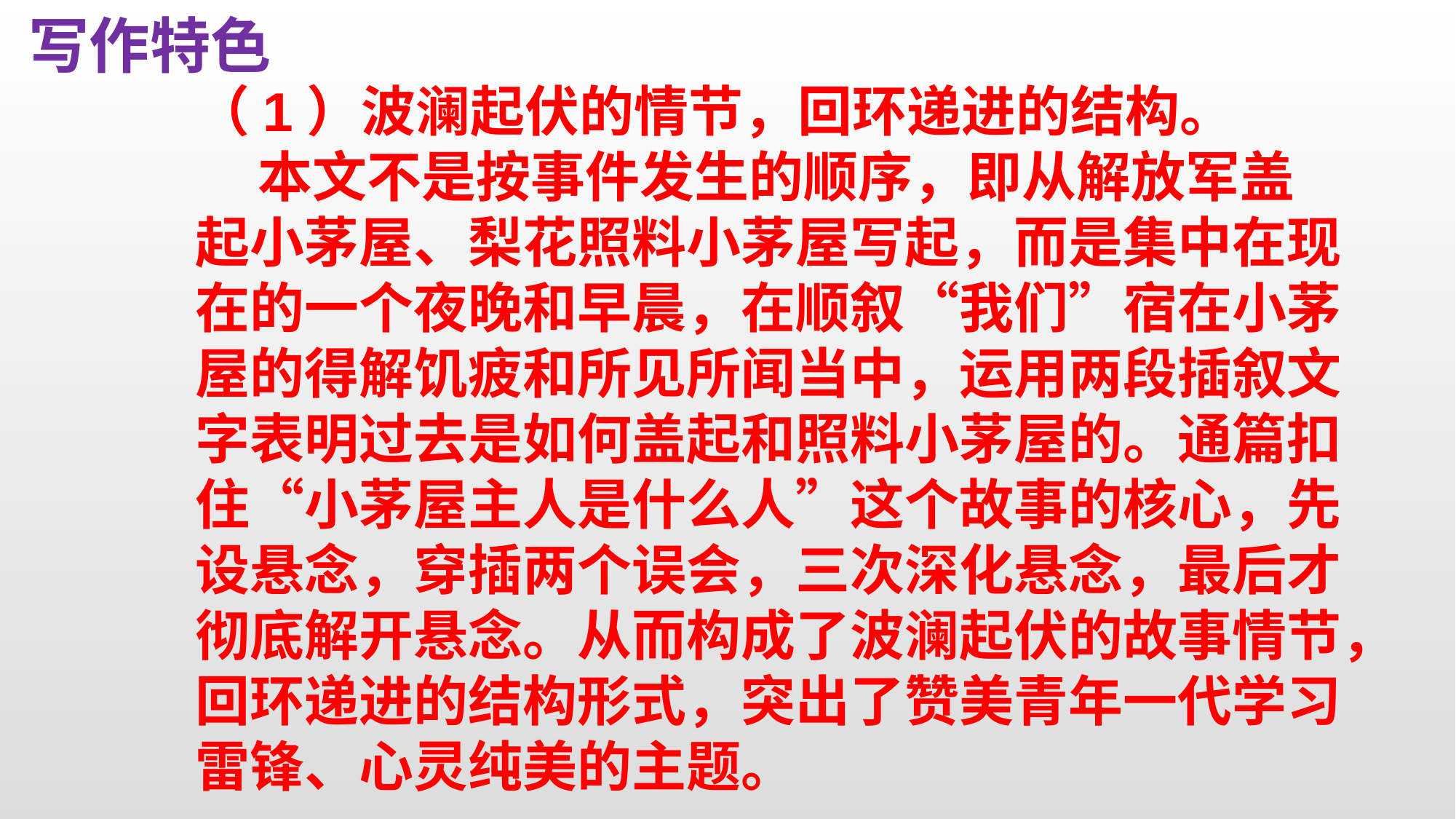

写作特色
（1）波澜起伏的情节，回环递进的结构。
    本文不是按事件发生的顺序，即从解放军盖起小茅屋、梨花照料小茅屋写起，而是集中在现在的一个夜晚和早晨，在顺叙“我们”宿在小茅屋的得解饥疲和所见所闻当中，运用两段插叙文字表明过去是如何盖起和照料小茅屋的。通篇扣住“小茅屋主人是什么人”这个故事的核心，先设悬念，穿插两个误会，三次深化悬念，最后才彻底解开悬念。从而构成了波澜起伏的故事情节，回环递进的结构形式，突出了赞美青年一代学习雷锋、心灵纯美的主题。